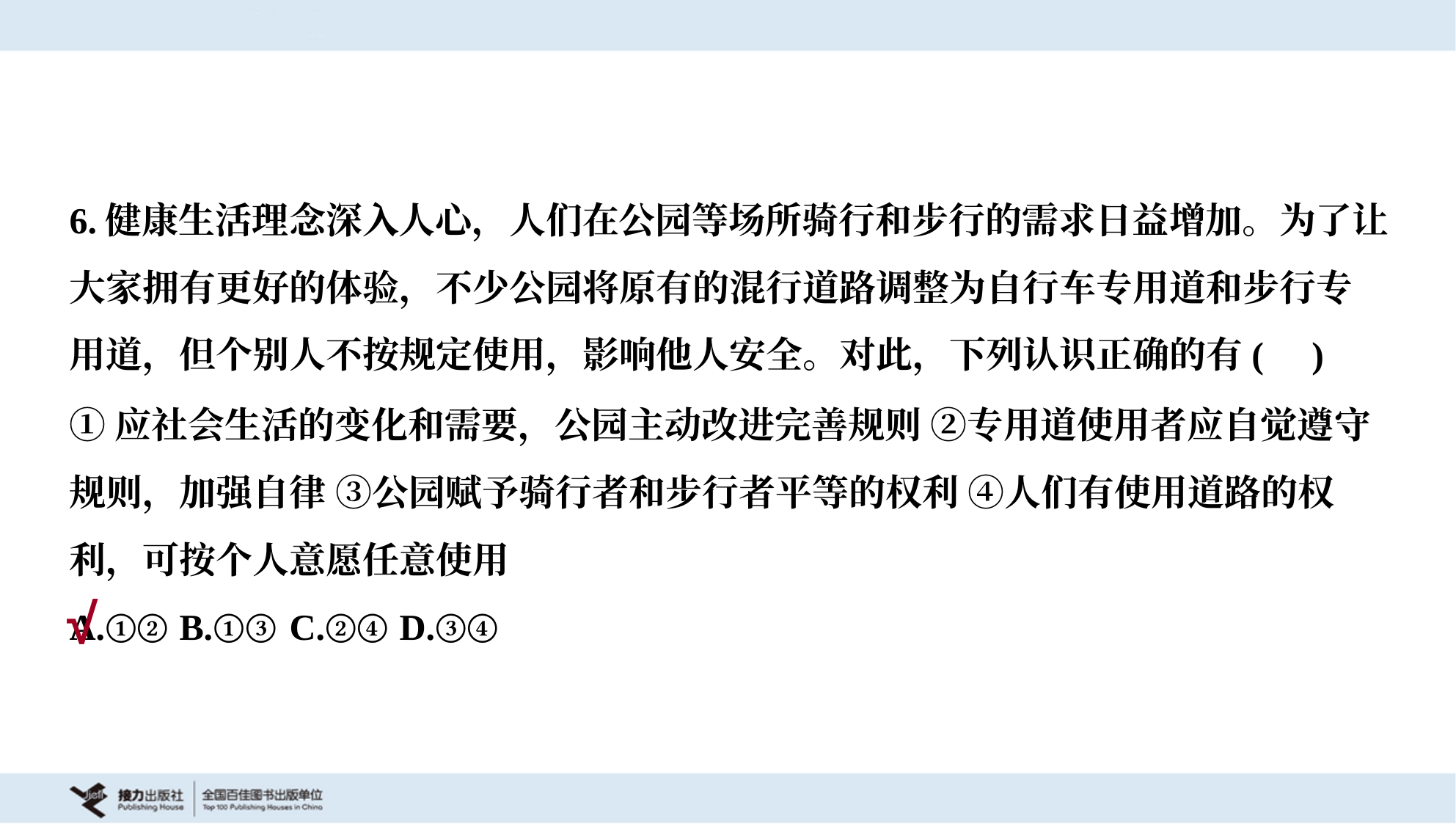

6.健康生活理念深入人心，人们在公园等场所骑行和步行的需求日益增加。为了让
大家拥有更好的体验，不少公园将原有的混行道路调整为自行车专用道和步行专
用道，但个别人不按规定使用，影响他人安全。对此，下列认识正确的有(     )
①应社会生活的变化和需要，公园主动改进完善规则 ②专用道使用者应自觉遵守
规则，加强自律 ③公园赋予骑行者和步行者平等的权利 ④人们有使用道路的权
利，可按个人意愿任意使用
A.①②	B.①③	C.②④	D.③④
√